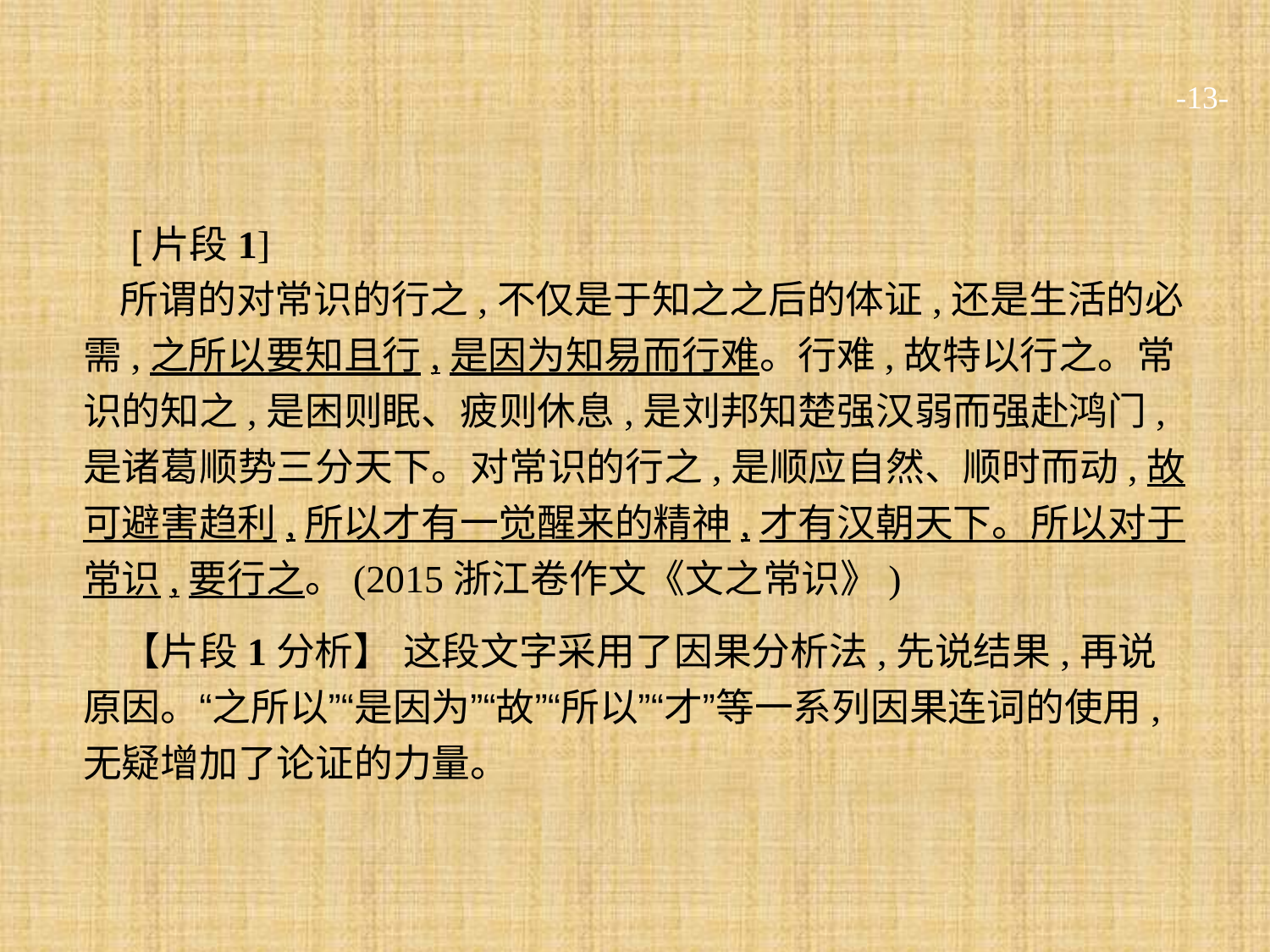

-13-
 [片段1]
所谓的对常识的行之,不仅是于知之之后的体证,还是生活的必需,之所以要知且行,是因为知易而行难。行难,故特以行之。常识的知之,是困则眠、疲则休息,是刘邦知楚强汉弱而强赴鸿门,是诸葛顺势三分天下。对常识的行之,是顺应自然、顺时而动,故可避害趋利,所以才有一觉醒来的精神,才有汉朝天下。所以对于常识,要行之。(2015浙江卷作文《文之常识》)
【片段1分析】 这段文字采用了因果分析法,先说结果,再说原因。“之所以”“是因为”“故”“所以”“才”等一系列因果连词的使用,无疑增加了论证的力量。